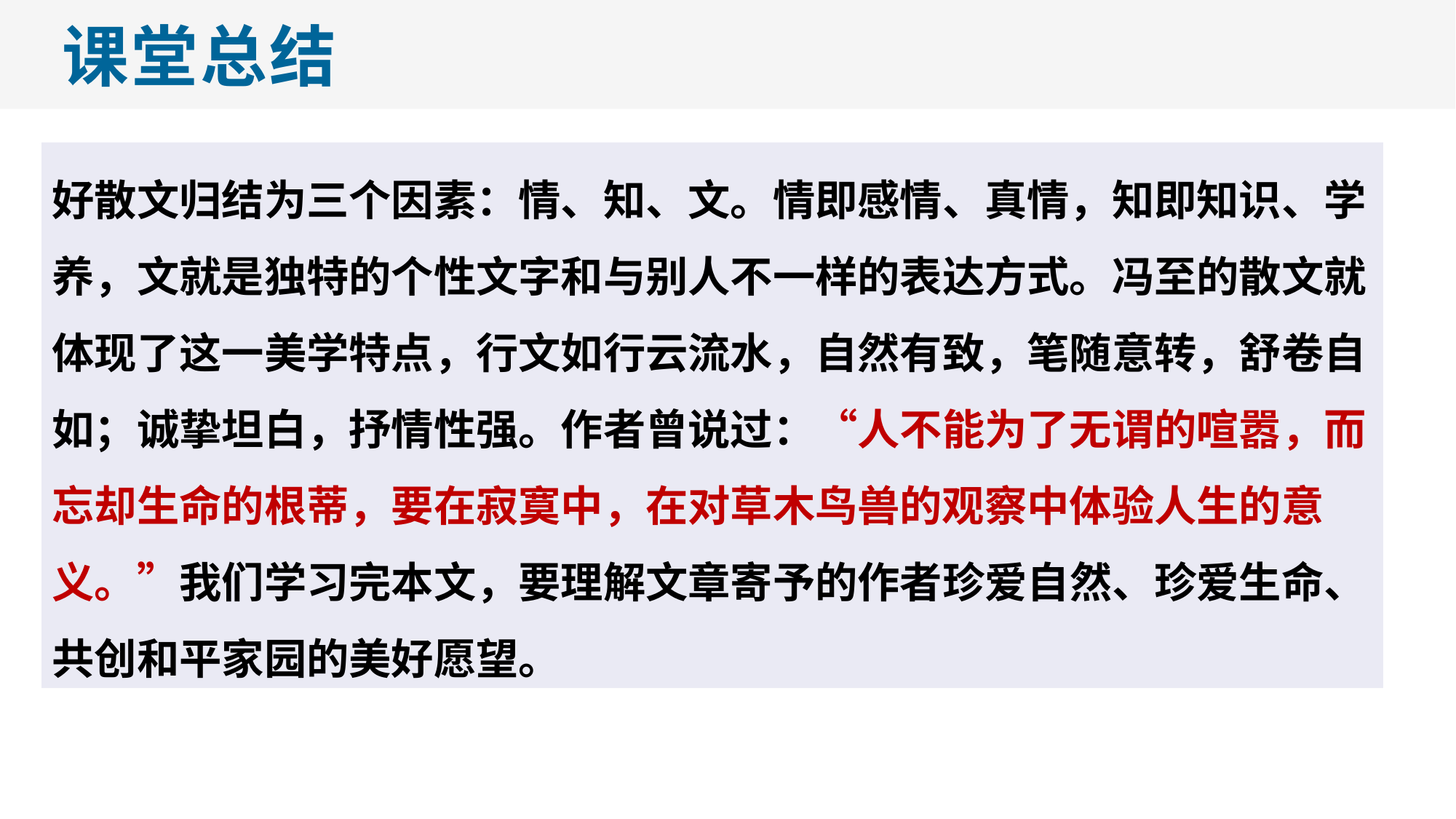

课堂总结
好散文归结为三个因素：情、知、文。情即感情、真情，知即知识、学养，文就是独特的个性文字和与别人不一样的表达方式。冯至的散文就体现了这一美学特点，行文如行云流水，自然有致，笔随意转，舒卷自如；诚挚坦白，抒情性强。作者曾说过：“人不能为了无谓的喧嚣，而忘却生命的根蒂，要在寂寞中，在对草木鸟兽的观察中体验人生的意义。”我们学习完本文，要理解文章寄予的作者珍爱自然、珍爱生命、共创和平家园的美好愿望。